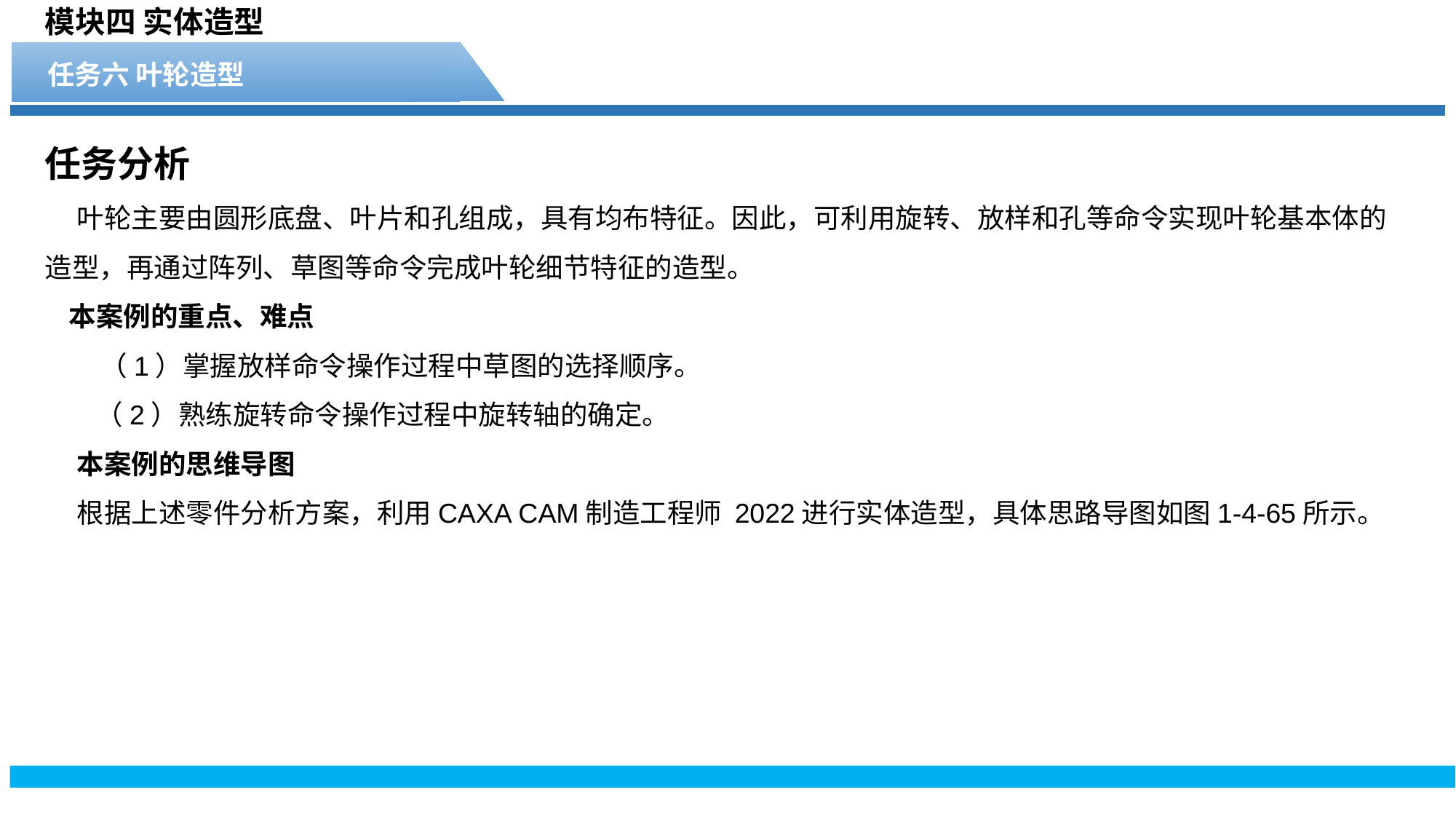

模块四 实体造型

任务六 叶轮造型
任务分析
叶轮主要由圆形底盘、叶片和孔组成，具有均布特征。因此，可利用旋转、放样和孔等命令实现叶轮基本体的造型，再通过阵列、草图等命令完成叶轮细节特征的造型。
本案例的重点、难点
    （1）掌握放样命令操作过程中草图的选择顺序。
  （2）熟练旋转命令操作过程中旋转轴的确定。
本案例的思维导图
根据上述零件分析方案，利用CAXA CAM制造工程师 2022进行实体造型，具体思路导图如图1-4-65所示。